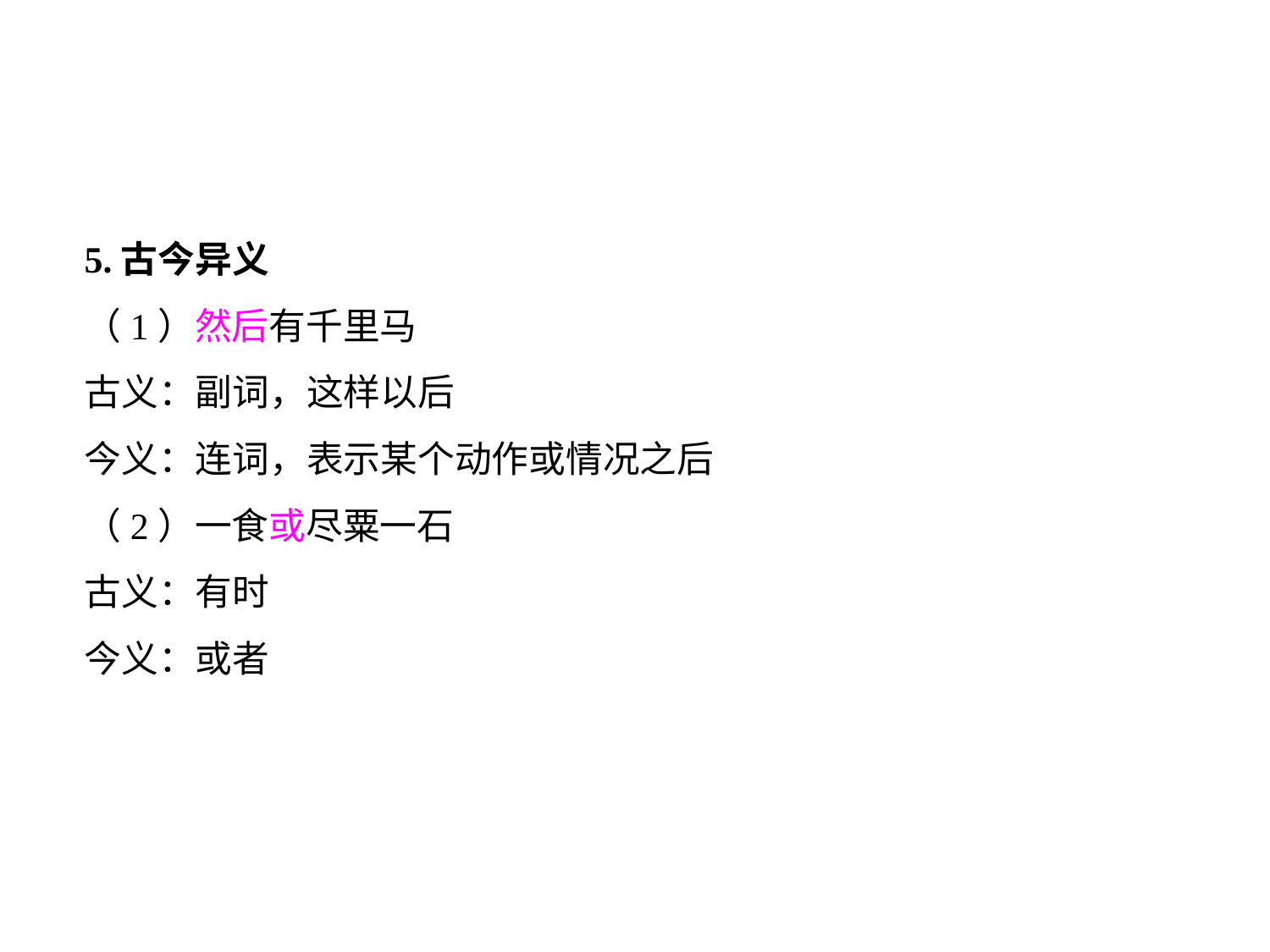

5.古今异义
（1）然后有千里马
古义：副词，这样以后
今义：连词，表示某个动作或情况之后
（2）一食或尽粟一石
古义：有时
今义：或者